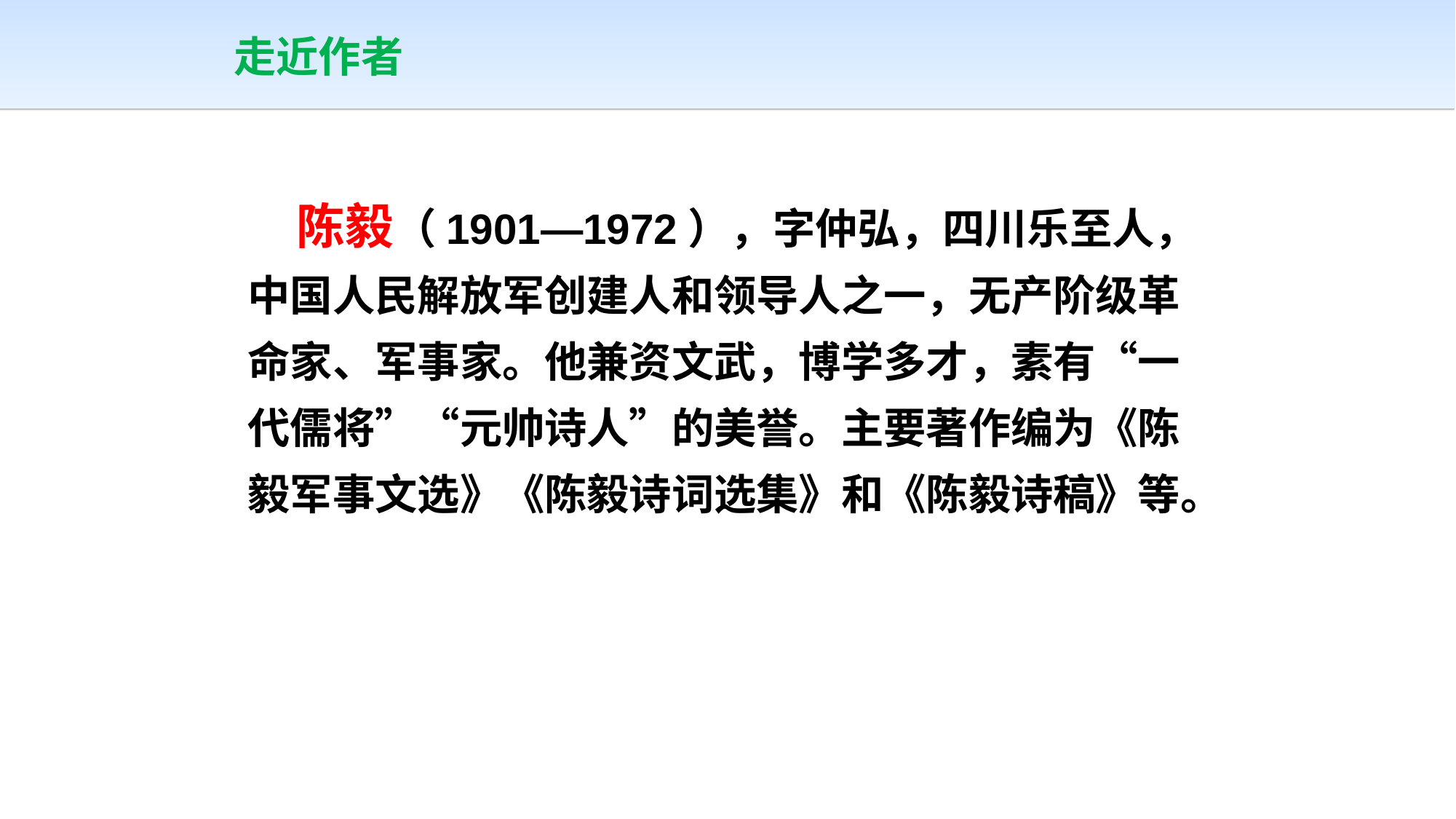

走近作者
    陈毅（1901—1972），字仲弘，四川乐至人，中国人民解放军创建人和领导人之一，无产阶级革命家、军事家。他兼资文武，博学多才，素有“一代儒将”“元帅诗人”的美誉。主要著作编为《陈毅军事文选》《陈毅诗词选集》和《陈毅诗稿》等。
https://www.ypppt.com/